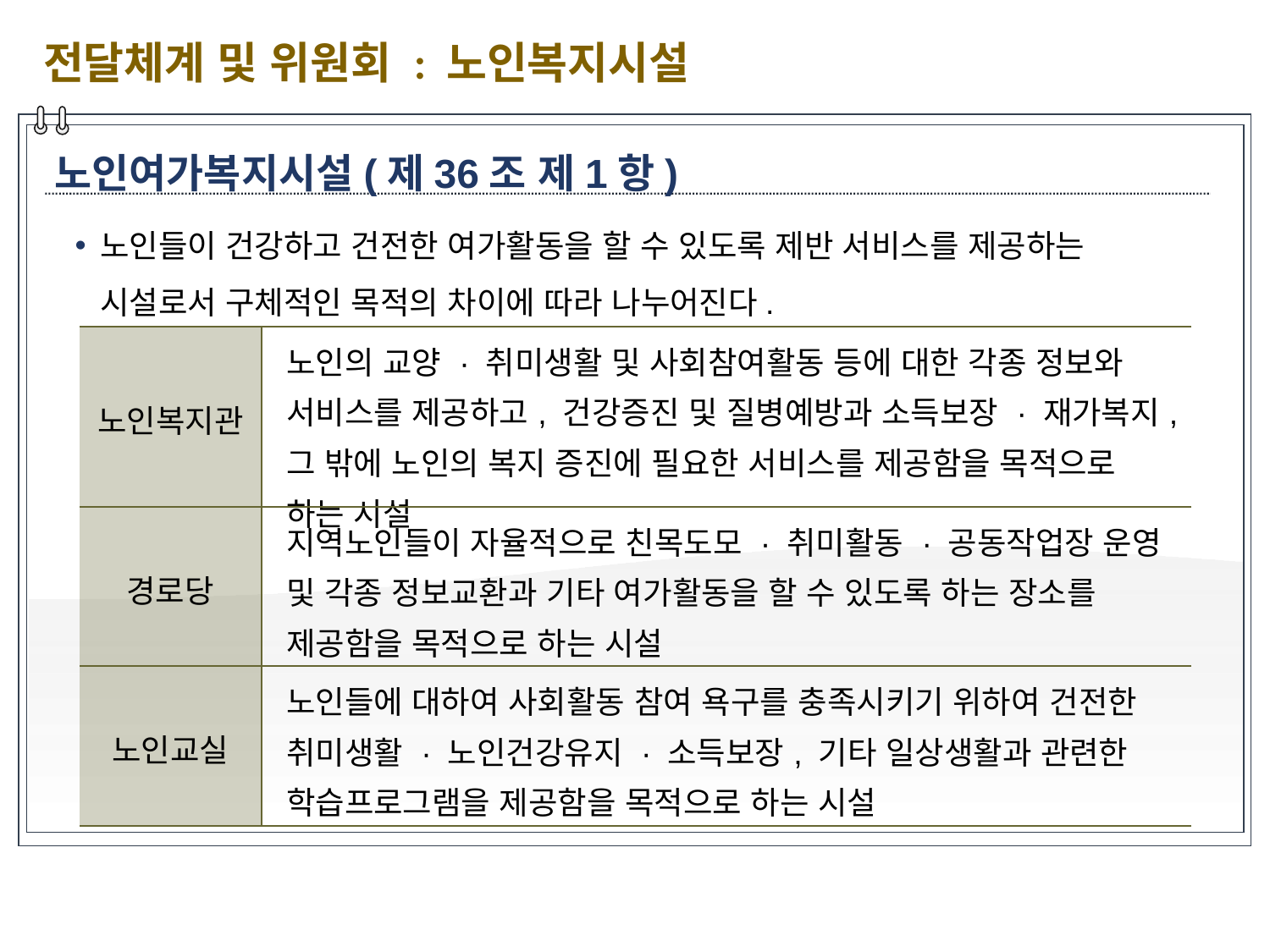

전달체계 및 위원회 : 노인복지시설

노인여가복지시설(제36조 제1항)

노인들이 건강하고 건전한 여가활동을 할 수 있도록 제반 서비스를 제공하는 시설로서 구체적인 목적의 차이에 따라 나누어진다.
| 노인복지관 | 노인의 교양 · 취미생활 및 사회참여활동 등에 대한 각종 정보와 서비스를 제공하고, 건강증진 및 질병예방과 소득보장 · 재가복지, 그 밖에 노인의 복지 증진에 필요한 서비스를 제공함을 목적으로 하는 시설 |
| --- | --- |
| 경로당 | 지역노인들이 자율적으로 친목도모 · 취미활동 · 공동작업장 운영 및 각종 정보교환과 기타 여가활동을 할 수 있도록 하는 장소를 제공함을 목적으로 하는 시설 |
| 노인교실 | 노인들에 대하여 사회활동 참여 욕구를 충족시키기 위하여 건전한 취미생활 · 노인건강유지 · 소득보장, 기타 일상생활과 관련한 학습프로그램을 제공함을 목적으로 하는 시설 |